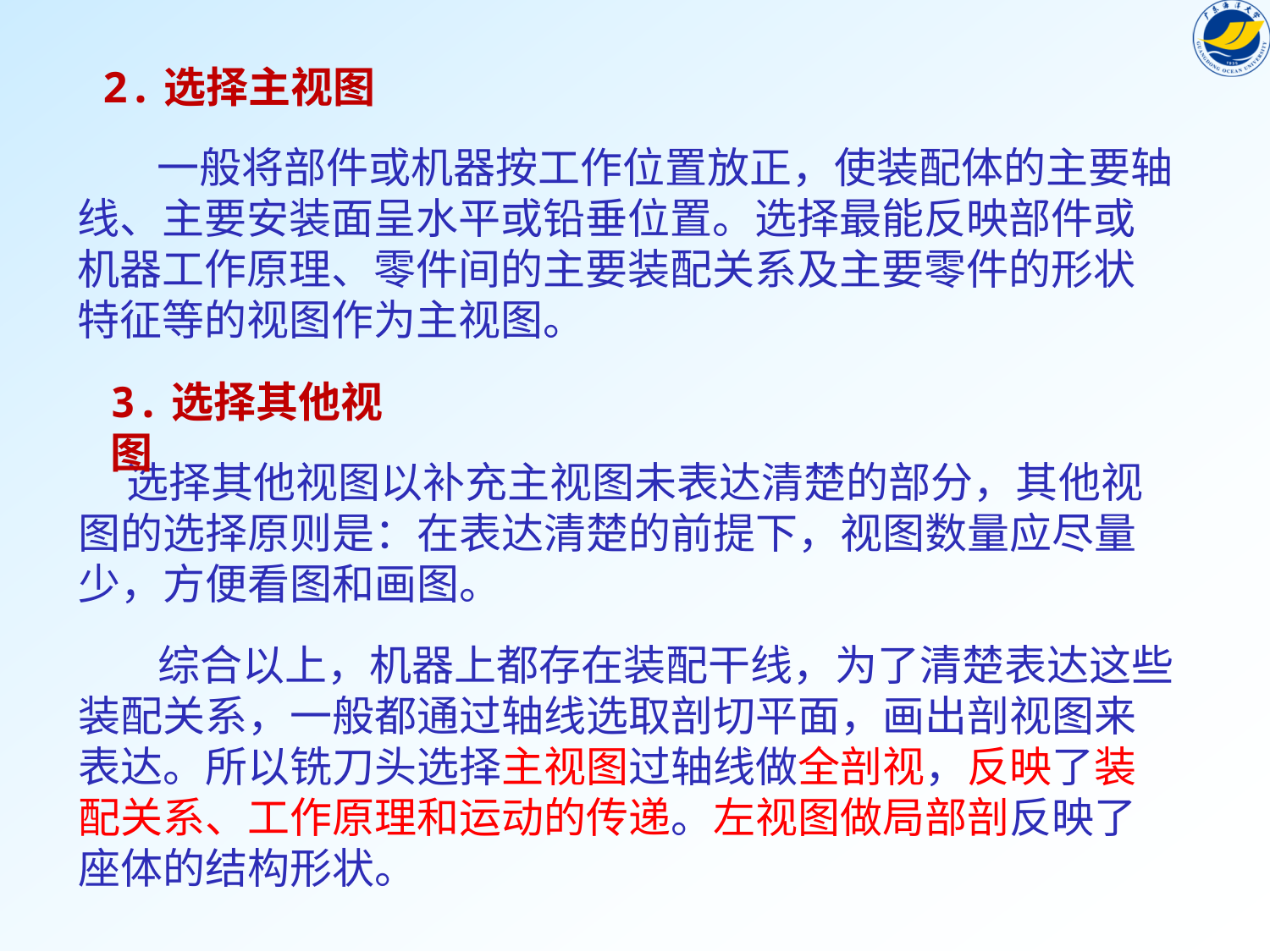

2.选择主视图
          一般将部件或机器按工作位置放正，使装配体的主要轴线、主要安装面呈水平或铅垂位置。选择最能反映部件或机器工作原理、零件间的主要装配关系及主要零件的形状特征等的视图作为主视图。
3.选择其他视图
    选择其他视图以补充主视图未表达清楚的部分，其他视图的选择原则是：在表达清楚的前提下，视图数量应尽量少，方便看图和画图。
          综合以上，机器上都存在装配干线，为了清楚表达这些装配关系，一般都通过轴线选取剖切平面，画出剖视图来表达。所以铣刀头选择主视图过轴线做全剖视，反映了装配关系、工作原理和运动的传递。左视图做局部剖反映了座体的结构形状。